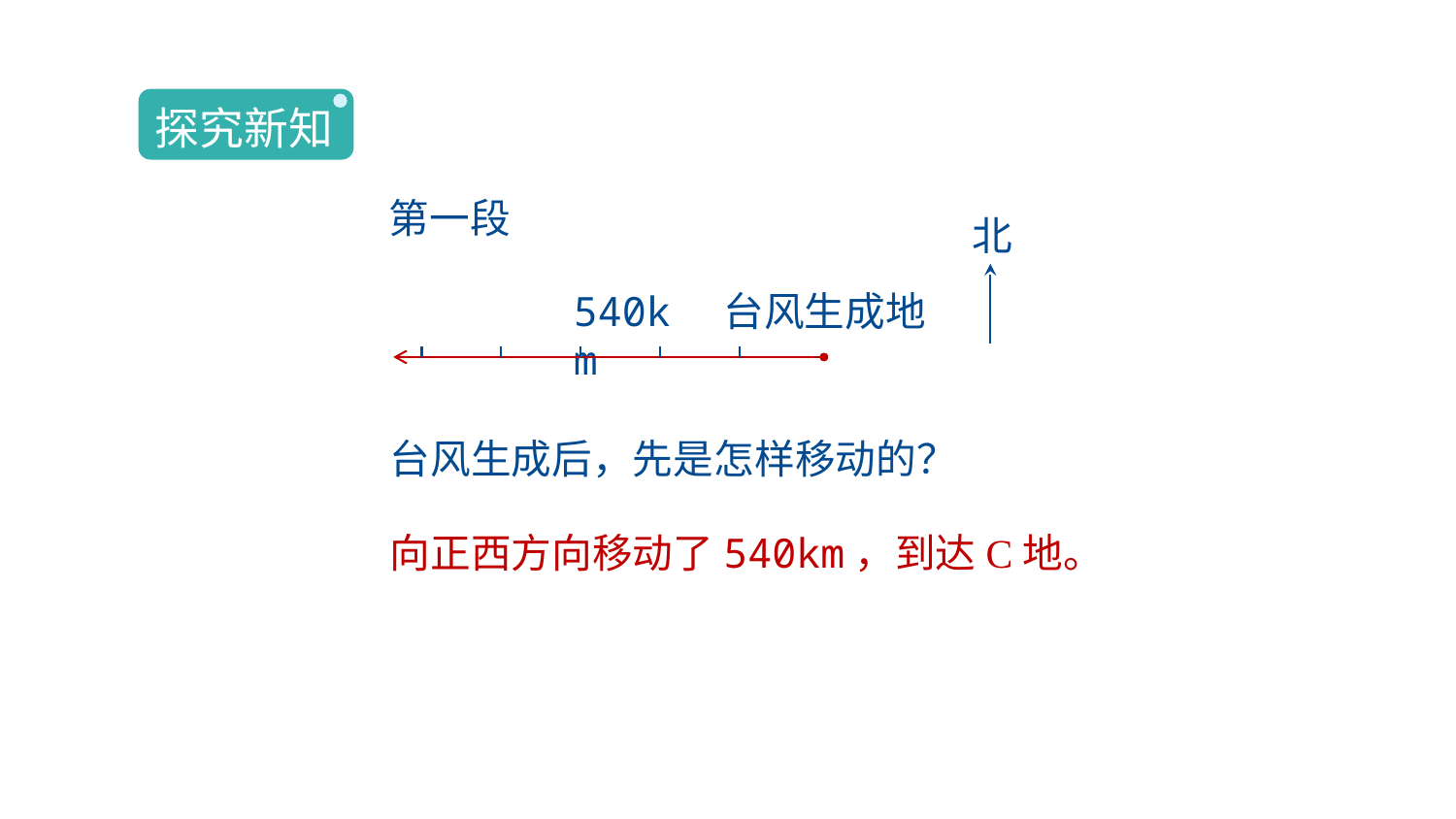

探究新知
第一段
北
540km
台风生成地

台风生成后，先是怎样移动的？
向正西方向移动了540km，到达C地。